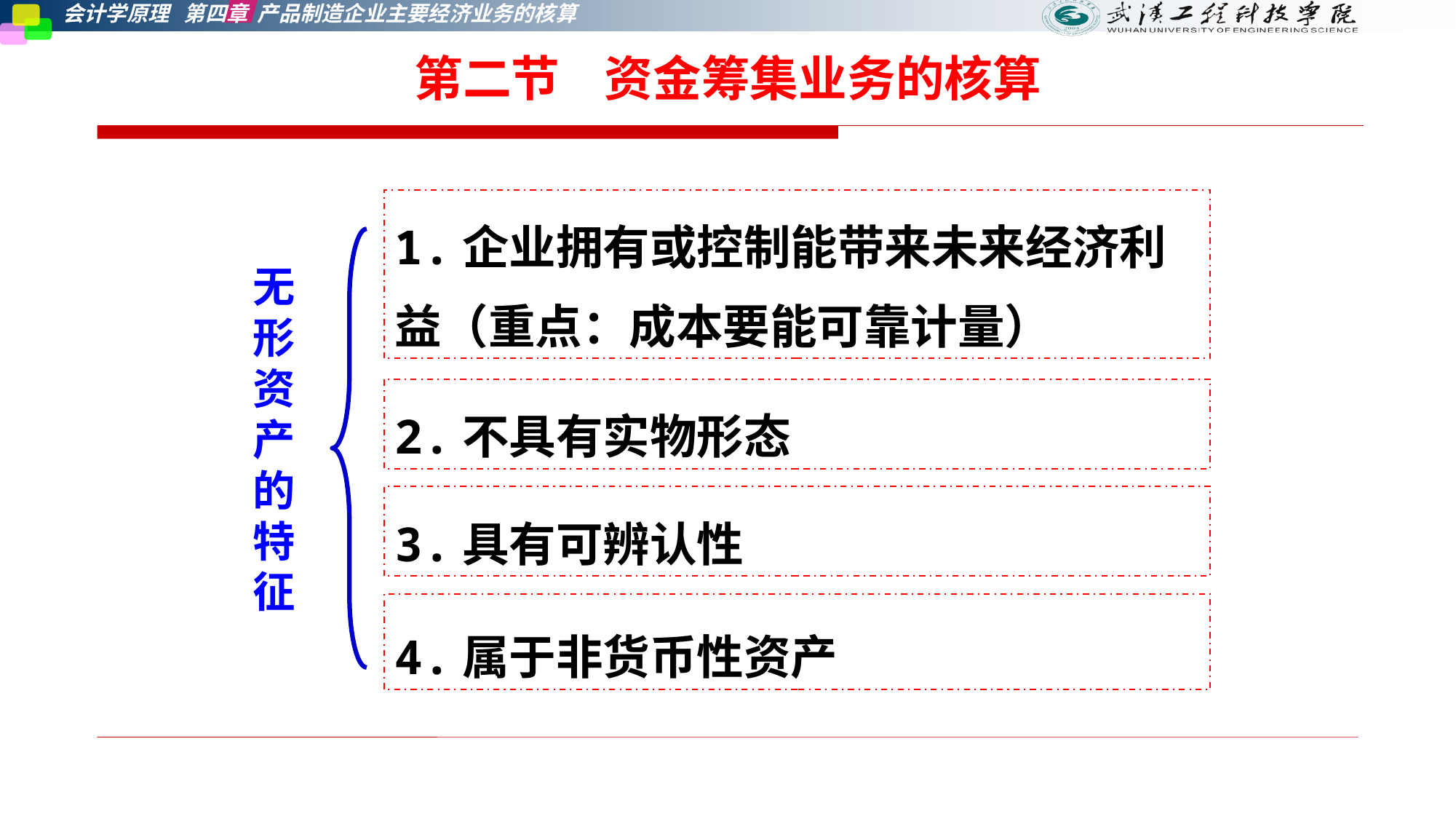

第二节    资金筹集业务的核算
1.企业拥有或控制能带来未来经济利益（重点：成本要能可靠计量）

无形资产的特征
2.不具有实物形态
3.具有可辨认性
4.属于非货币性资产